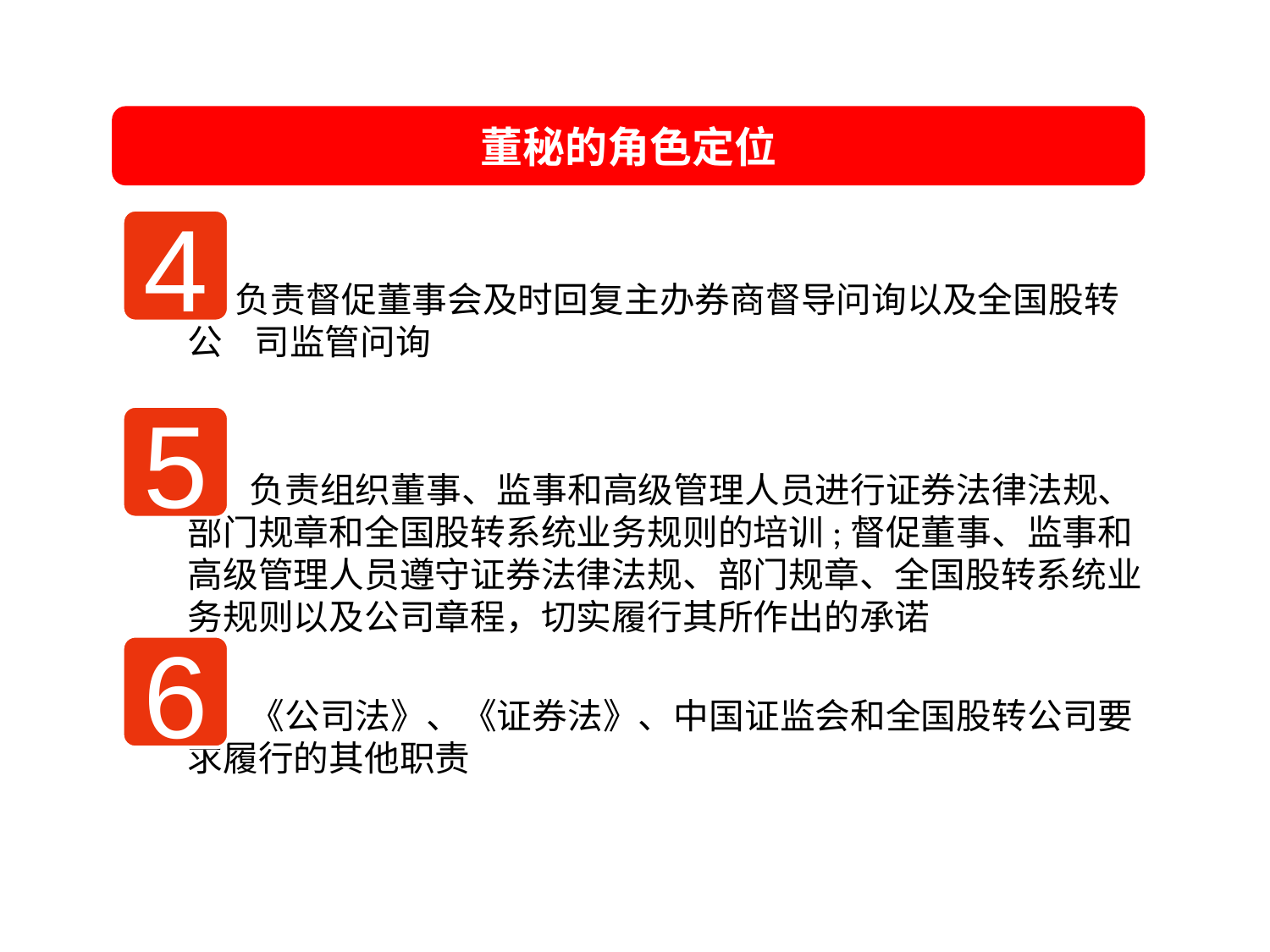

董秘的角色定位

     负责督促董事会及时回复主办券商督导问询以及全国股转公    司监管问询

5、负责组织董事、监事和高级管理人员进行证券法律法规、部门规章和全国股转系统业务规则的培训;督促董事、监事和高级管理人员遵守证券法律法规、部门规章、全国股转系统业务规则以及公司章程，切实履行其所作出的承诺

6、《公司法》、《证券法》、中国证监会和全国股转公司要求履行的其他职责

4
5
6